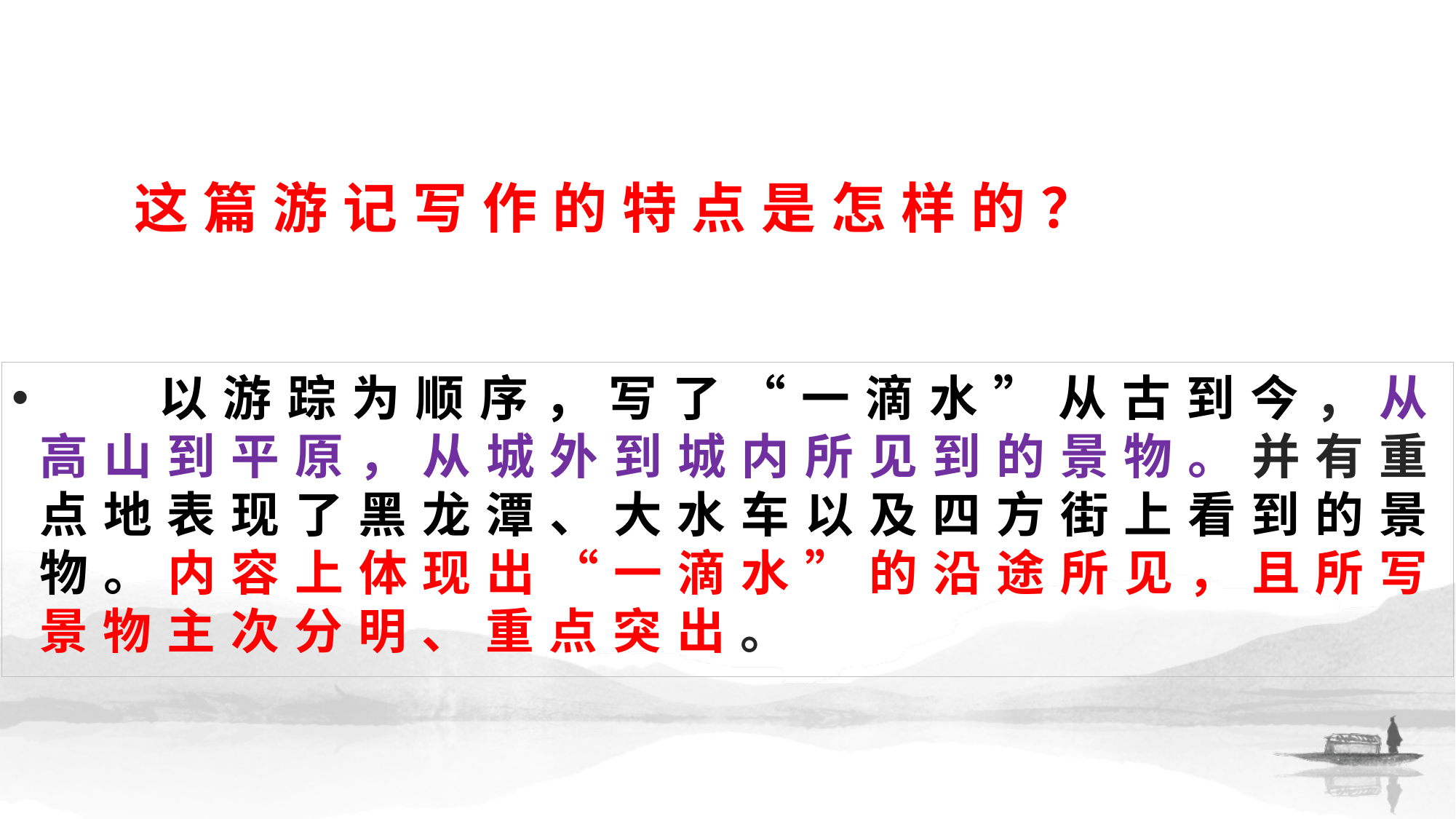

这篇游记写作的特点是怎样的？
    以游踪为顺序，写了“一滴水”从古到今，从高山到平原，从城外到城内所见到的景物。并有重点地表现了黑龙潭、大水车以及四方街上看到的景物。内容上体现出“一滴水”的沿途所见，且所写景物主次分明、重点突出。